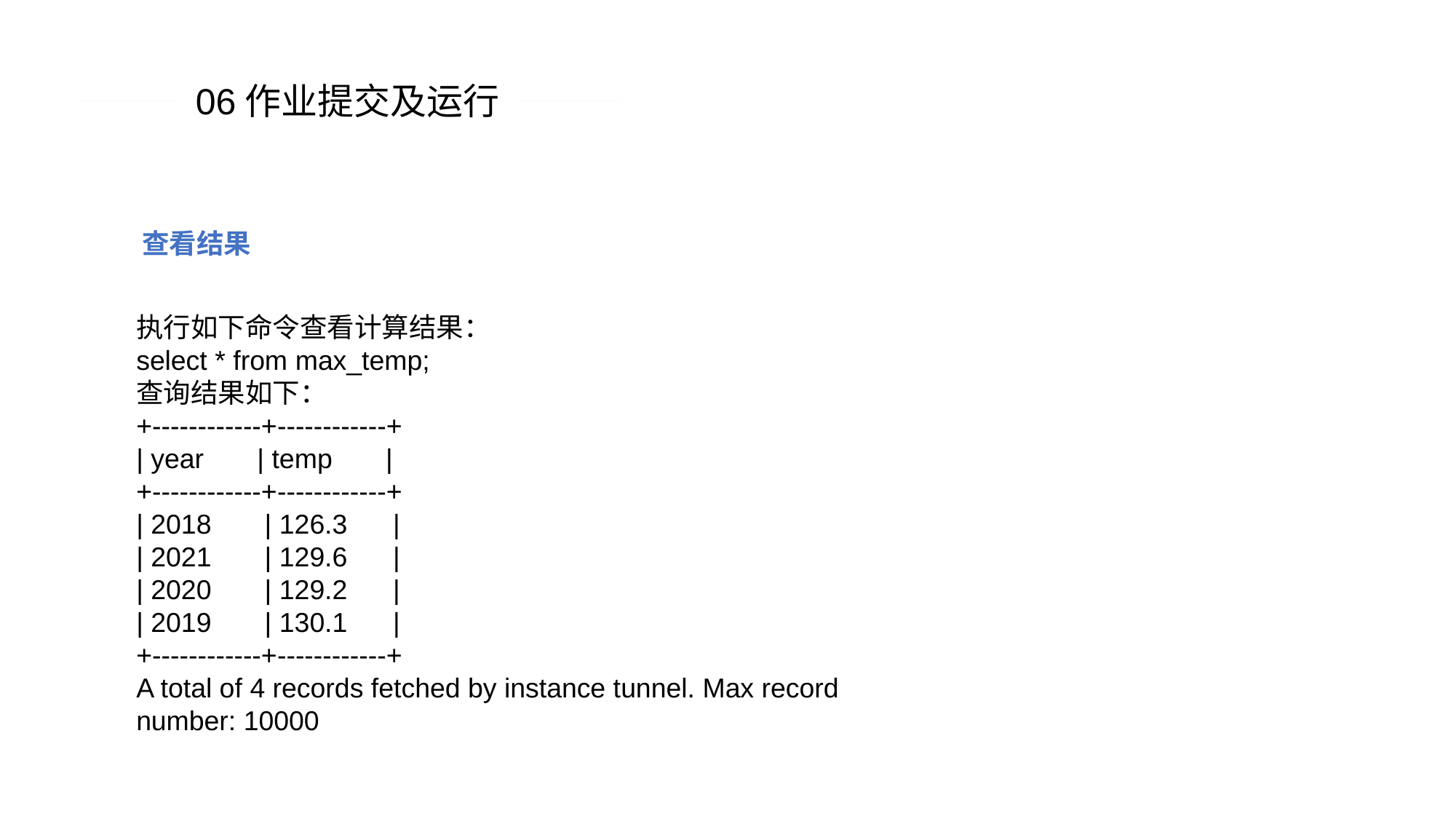

06作业提交及运行
查看结果
执行如下命令查看计算结果：
select * from max_temp;
查询结果如下：
+------------+------------+
| year       | temp       |
+------------+------------+
| 2018       | 126.3      |
| 2021       | 129.6      |
| 2020       | 129.2      |
| 2019       | 130.1      |
+------------+------------+
A total of 4 records fetched by instance tunnel. Max record number: 10000